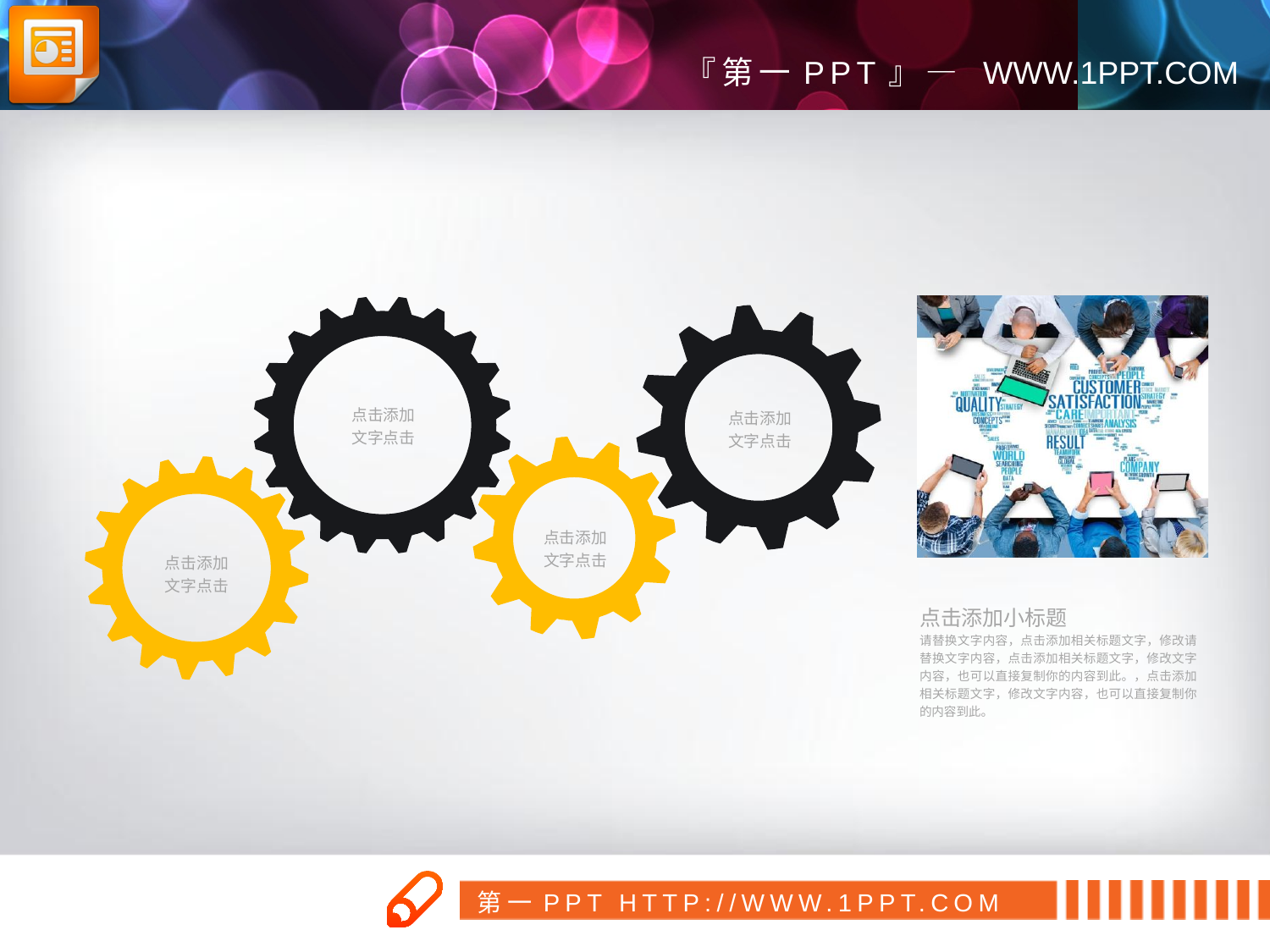

点击添加
文字点击
点击添加
文字点击

点击添加
文字点击
点击添加
文字点击
点击添加小标题
请替换文字内容，点击添加相关标题文字，修改请替换文字内容，点击添加相关标题文字，修改文字内容，也可以直接复制你的内容到此。，点击添加相关标题文字，修改文字内容，也可以直接复制你的内容到此。